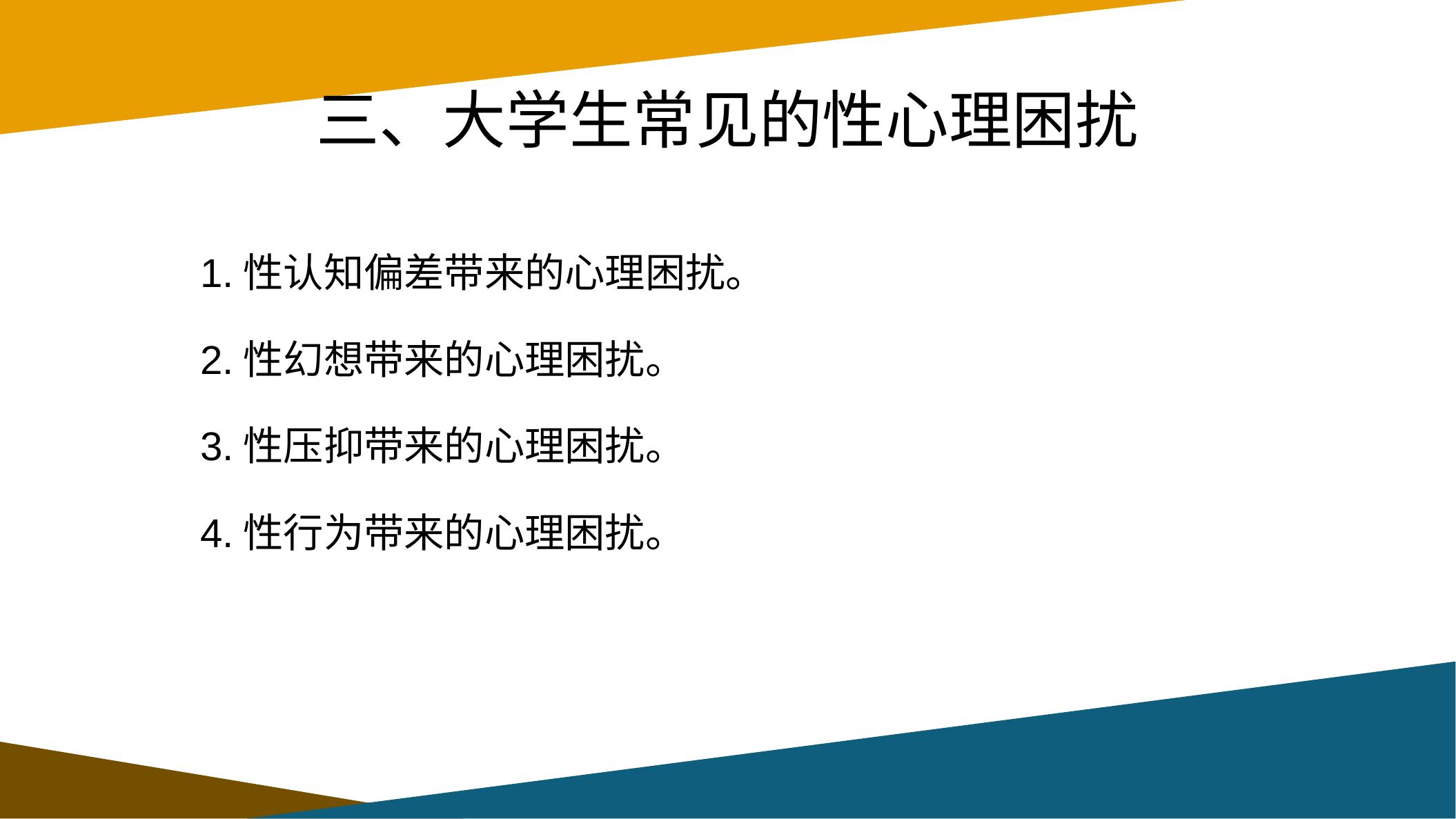

# 三、大学生常见的性心理困扰
1.性认知偏差带来的心理困扰。
2.性幻想带来的心理困扰。
3.性压抑带来的心理困扰。
4.性行为带来的心理困扰。